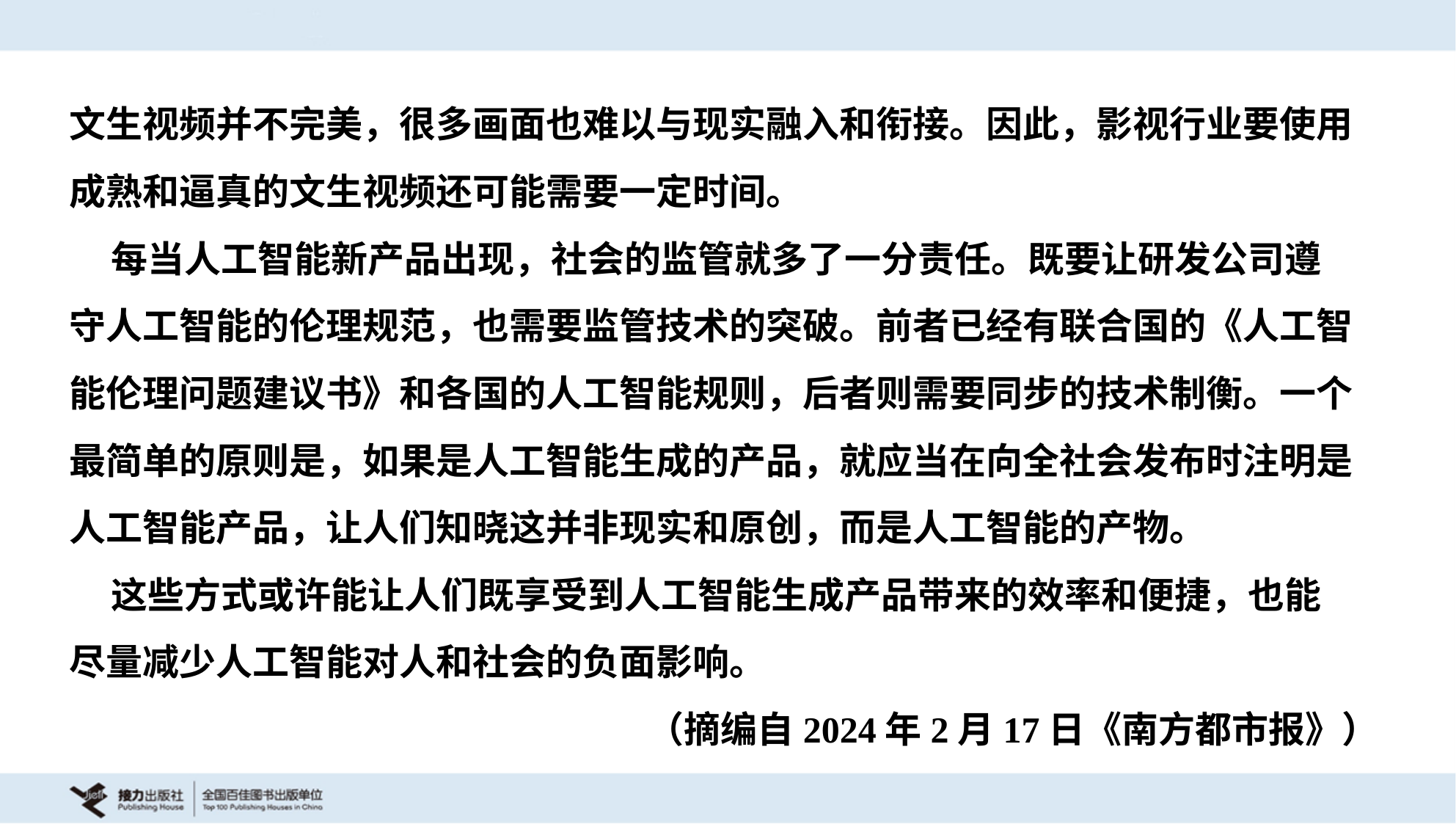

文生视频并不完美，很多画面也难以与现实融入和衔接。因此，影视行业要使用
成熟和逼真的文生视频还可能需要一定时间。
    每当人工智能新产品出现，社会的监管就多了一分责任。既要让研发公司遵
守人工智能的伦理规范，也需要监管技术的突破。前者已经有联合国的《人工智
能伦理问题建议书》和各国的人工智能规则，后者则需要同步的技术制衡。一个
最简单的原则是，如果是人工智能生成的产品，就应当在向全社会发布时注明是
人工智能产品，让人们知晓这并非现实和原创，而是人工智能的产物。
    这些方式或许能让人们既享受到人工智能生成产品带来的效率和便捷，也能
尽量减少人工智能对人和社会的负面影响。
                                                                     （摘编自2024年2月17日《南方都市报》）